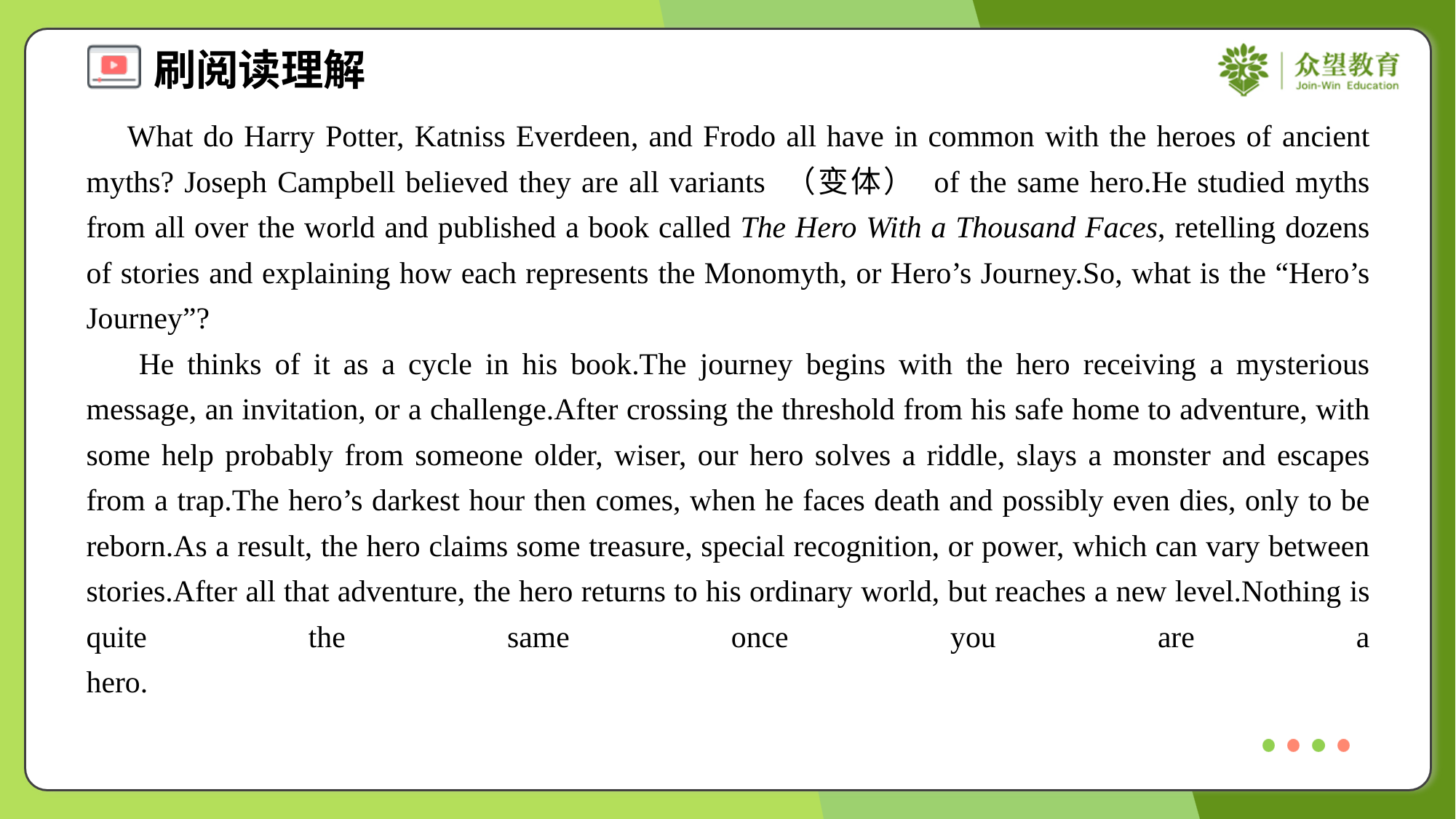

What do Harry Potter, Katniss Everdeen, and Frodo all have in common with the heroes of ancient myths? Joseph Campbell believed they are all variants （变体） of the same hero.He studied myths from all over the world and published a book called The Hero With a Thousand Faces, retelling dozens of stories and explaining how each represents the Monomyth, or Hero’s Journey.So, what is the “Hero’s Journey”?
    He thinks of it as a cycle in his book.The journey begins with the hero receiving a mysterious message, an invitation, or a challenge.After crossing the threshold from his safe home to adventure, with some help probably from someone older, wiser, our hero solves a riddle, slays a monster and escapes from a trap.The hero’s darkest hour then comes, when he faces death and possibly even dies, only to be reborn.As a result, the hero claims some treasure, special recognition, or power, which can vary between stories.After all that adventure, the hero returns to his ordinary world, but reaches a new level.Nothing is quite the same once you are a hero.#2